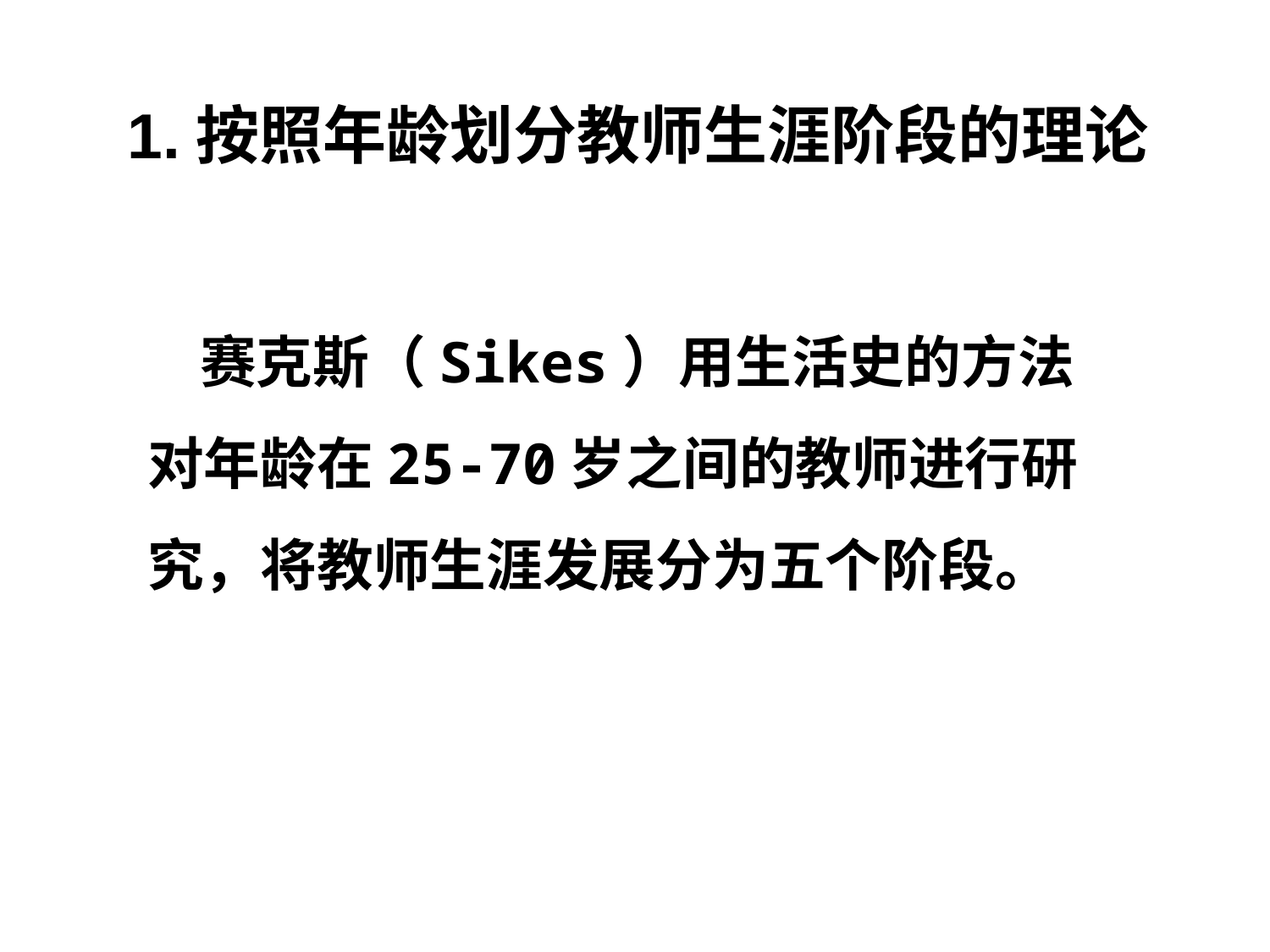

1.按照年龄划分教师生涯阶段的理论
    赛克斯（Sikes）用生活史的方法对年龄在25-70岁之间的教师进行研究，将教师生涯发展分为五个阶段。